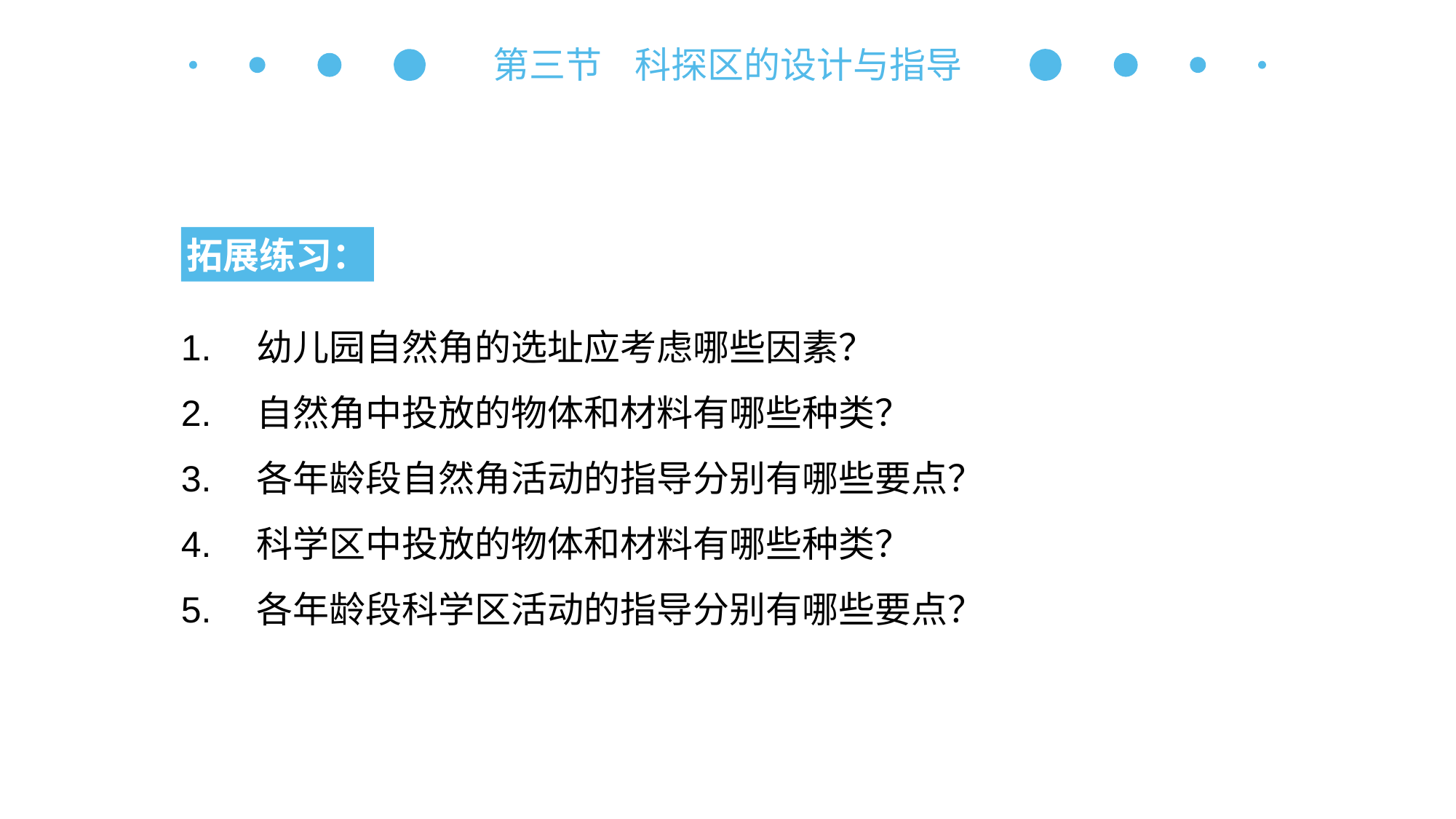

第三节    科探区的设计与指导

拓展练习：
1.　幼儿园自然角的选址应考虑哪些因素？
2.　自然角中投放的物体和材料有哪些种类？
3.　各年龄段自然角活动的指导分别有哪些要点？
4.　科学区中投放的物体和材料有哪些种类？
5.　各年龄段科学区活动的指导分别有哪些要点？